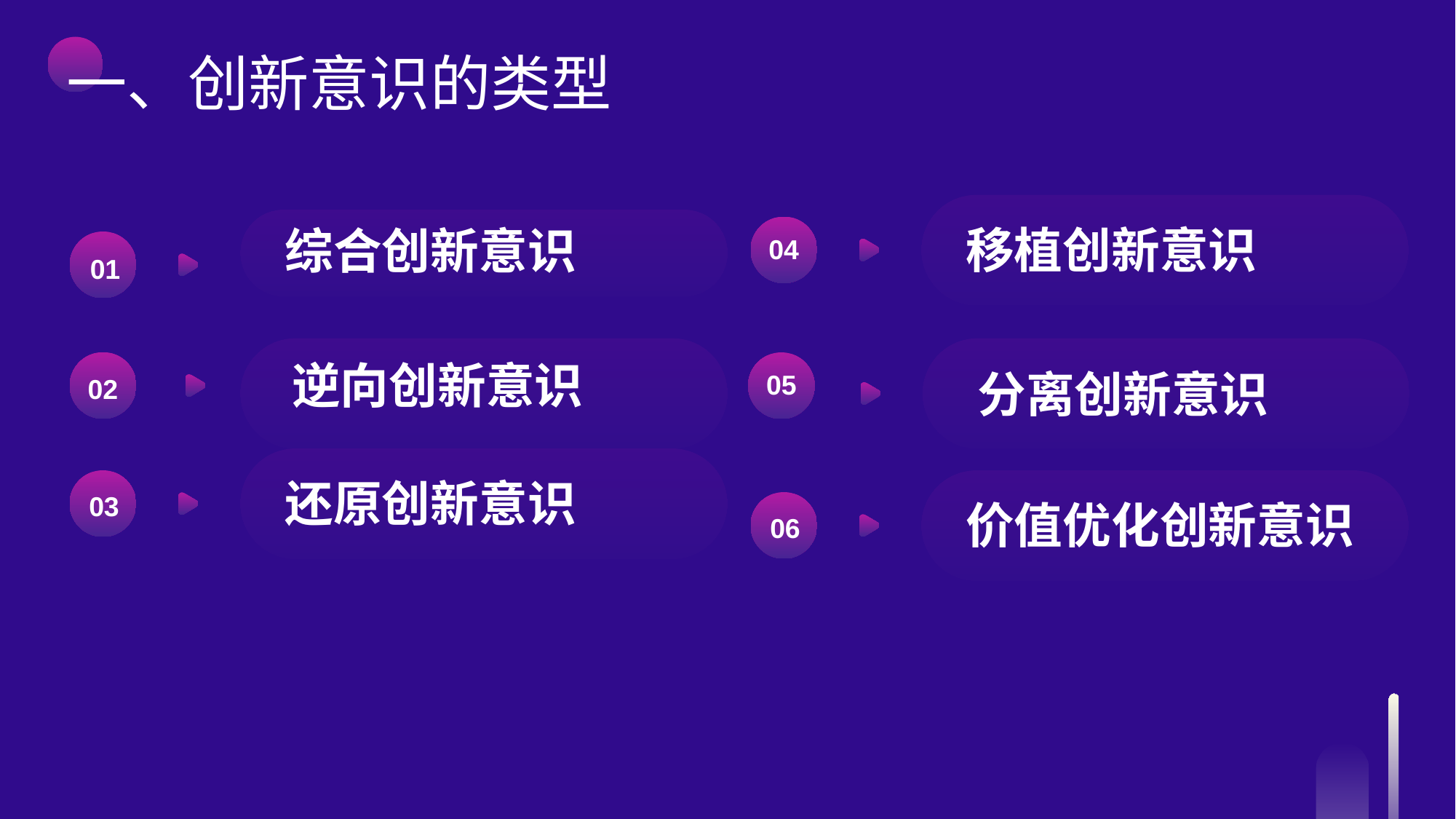

一、创新意识的类型

综合创新意识

01

移植创新意识

04

逆向创新意识

02

分离创新意识
05

还原创新意识

03
价值优化创新意识

06